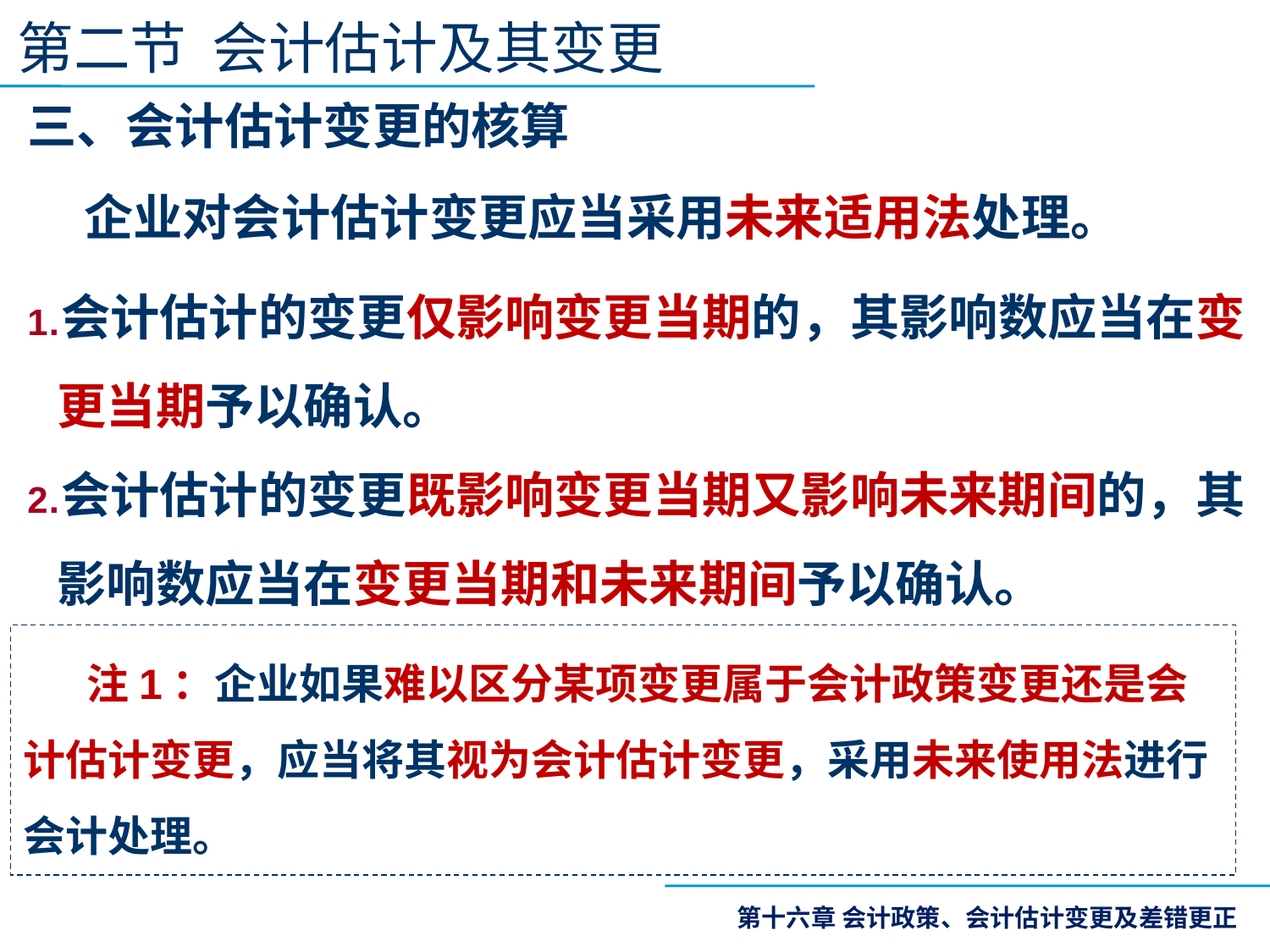

第二节  会计估计及其变更
三、会计估计变更的核算
    企业对会计估计变更应当采用未来适用法处理。
会计估计的变更仅影响变更当期的，其影响数应当在变更当期予以确认。
会计估计的变更既影响变更当期又影响未来期间的，其影响数应当在变更当期和未来期间予以确认。
注1：企业如果难以区分某项变更属于会计政策变更还是会计估计变更，应当将其视为会计估计变更，采用未来使用法进行会计处理。